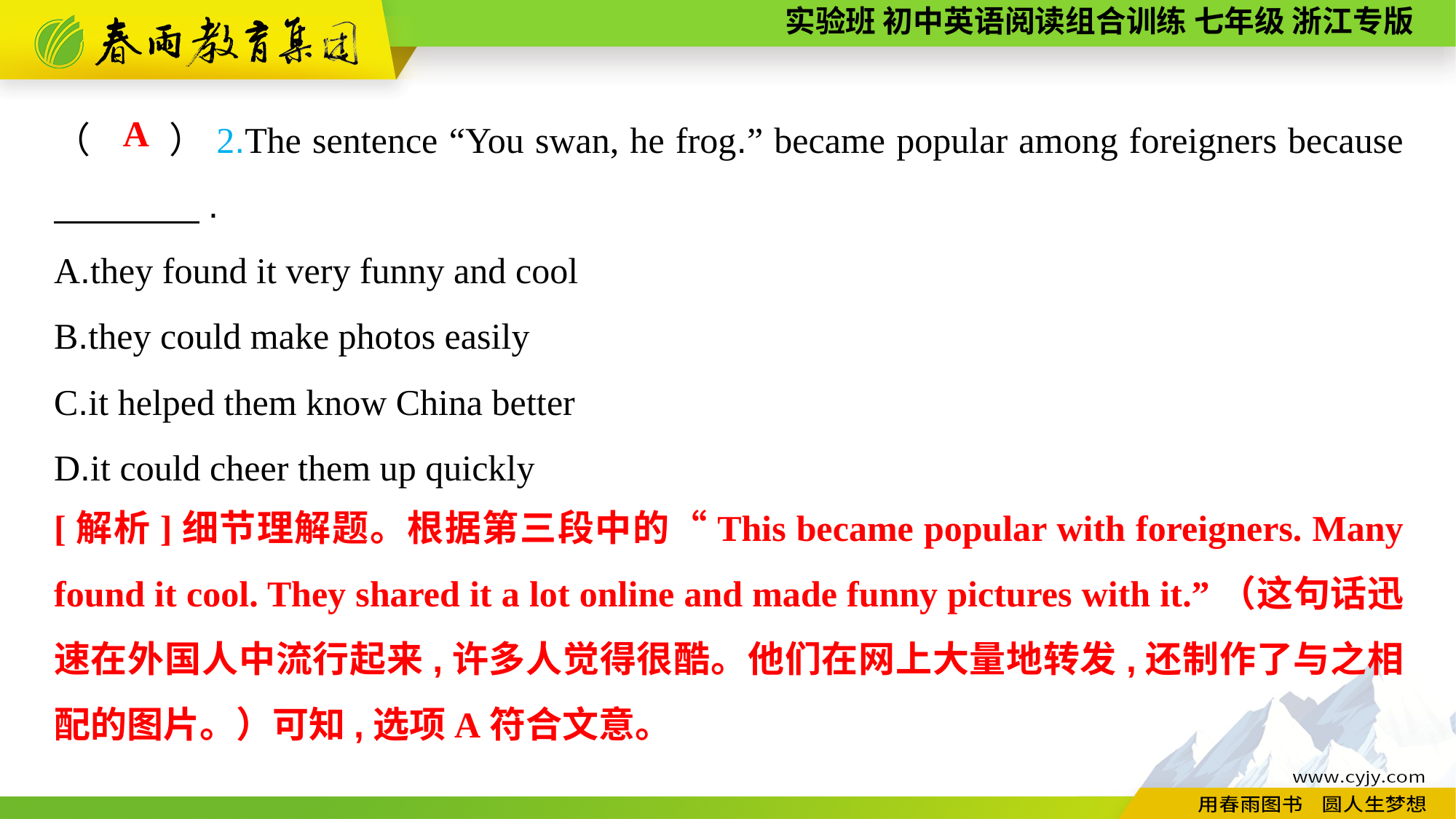

（　　）2.The sentence “You swan, he frog.” became popular among foreigners because 　　　　.
A.they found it very funny and cool
B.they could make photos easily
C.it helped them know China better
D.it could cheer them up quickly
A
[解析]细节理解题。根据第三段中的“This became popular with foreigners. Many found it cool. They shared it a lot online and made funny pictures with it.”（这句话迅速在外国人中流行起来,许多人觉得很酷。他们在网上大量地转发,还制作了与之相配的图片。）可知,选项A符合文意。